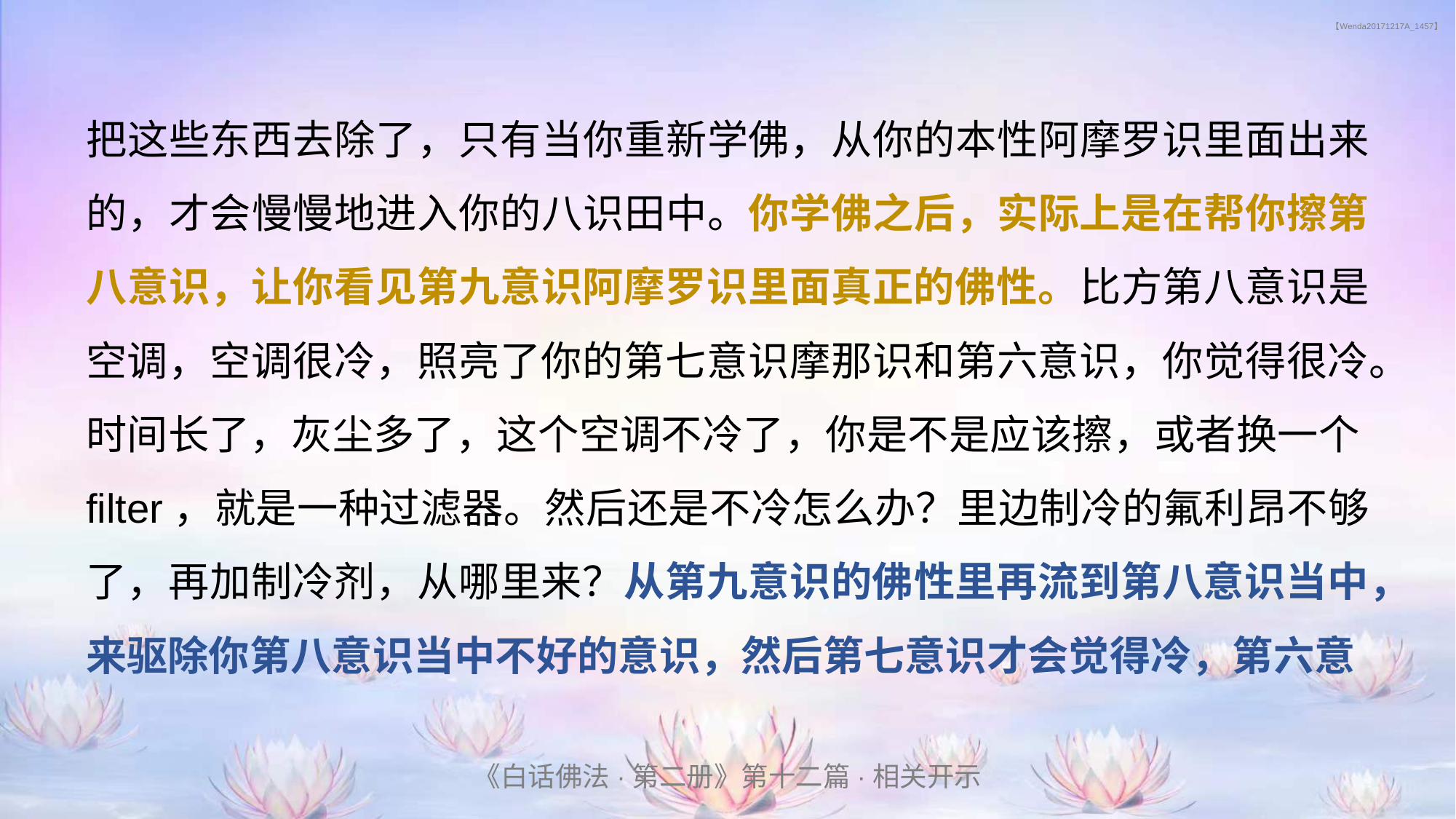

# 【Wenda20171217A_1457】
把这些东西去除了，只有当你重新学佛，从你的本性阿摩罗识里面出来的，才会慢慢地进入你的八识田中。你学佛之后，实际上是在帮你擦第八意识，让你看见第九意识阿摩罗识里面真正的佛性。比方第八意识是空调，空调很冷，照亮了你的第七意识摩那识和第六意识，你觉得很冷。时间长了，灰尘多了，这个空调不冷了，你是不是应该擦，或者换一个filter，就是一种过滤器。然后还是不冷怎么办？里边制冷的氟利昂不够了，再加制冷剂，从哪里来？从第九意识的佛性里再流到第八意识当中，来驱除你第八意识当中不好的意识，然后第七意识才会觉得冷，第六意
《白话佛法·第二册》第十二篇·相关开示